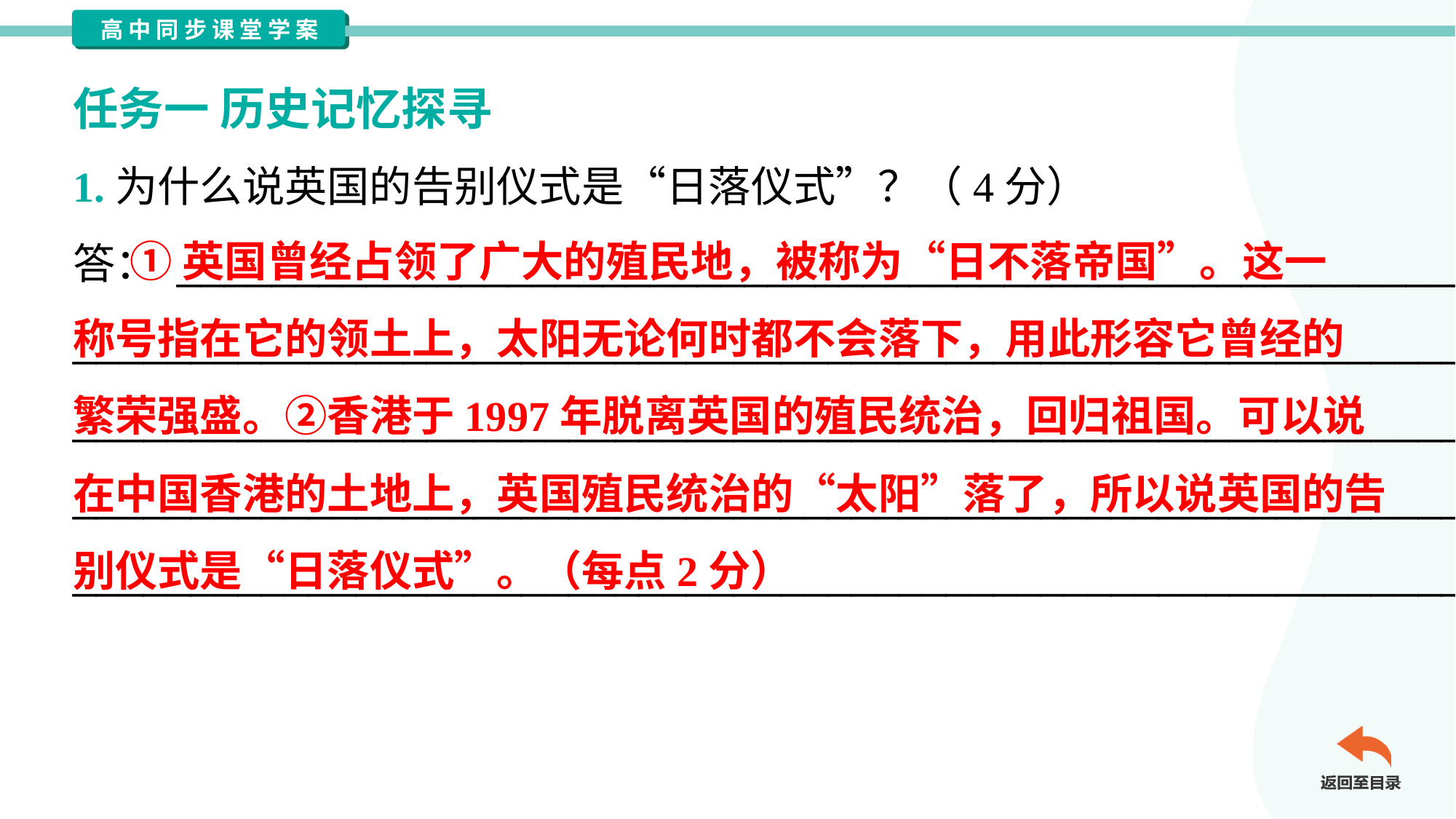

任务一 历史记忆探寻
1.为什么说英国的告别仪式是“日落仪式”？（4分）
答： ________________________________________________________
_____________________________________________________________
_____________________________________________________________
_____________________________________________________________
_____________________________________________________________
      ①英国曾经占领了广大的殖民地，被称为“日不落帝国”。这一
称号指在它的领土上，太阳无论何时都不会落下，用此形容它曾经的
繁荣强盛。②香港于1997年脱离英国的殖民统治，回归祖国。可以说
在中国香港的土地上，英国殖民统治的“太阳”落了，所以说英国的告
别仪式是“日落仪式”。（每点2分）